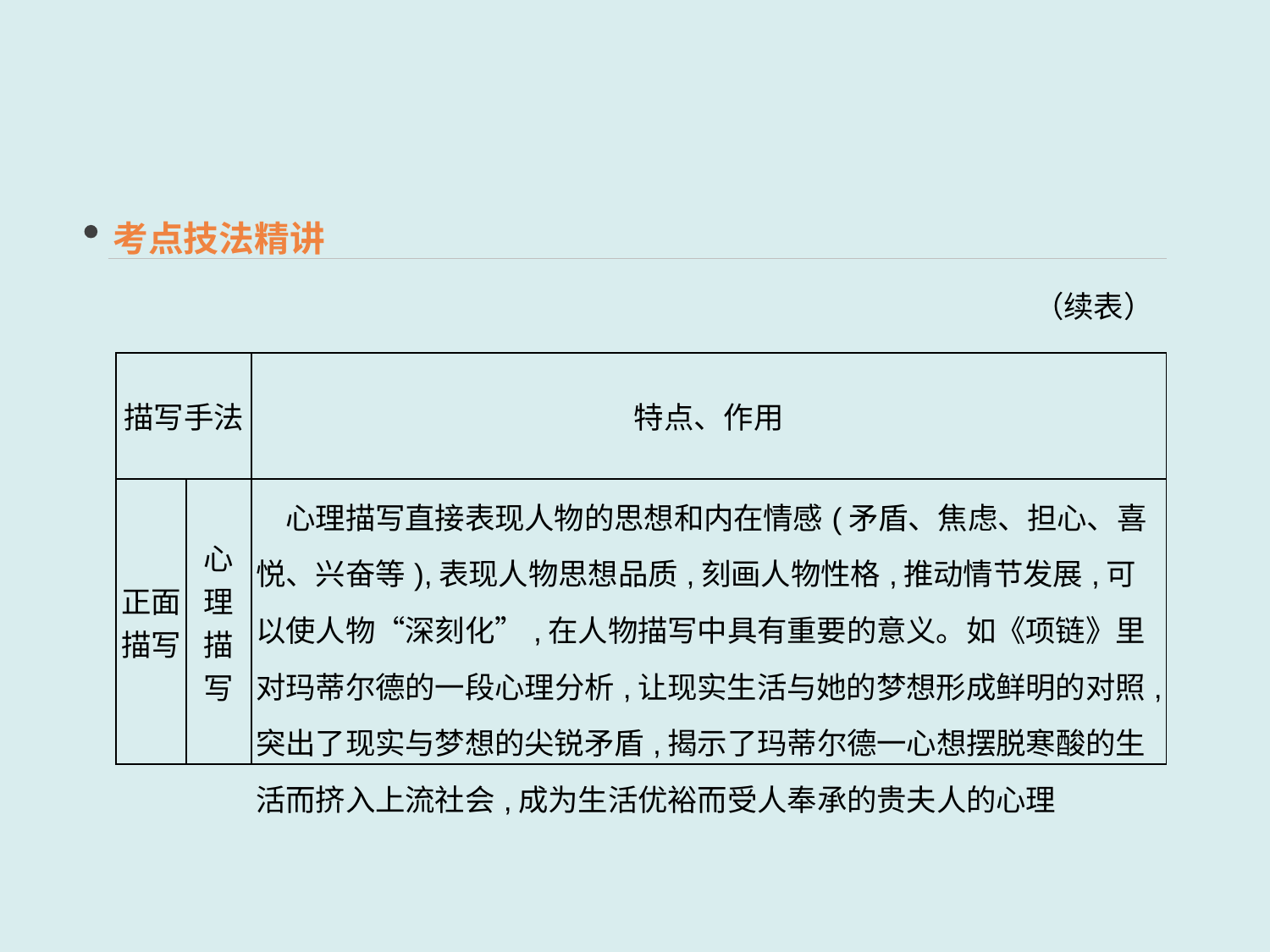

考点技法精讲

（续表）
| 描写手法 |  | 特点、作用 |
| --- | --- | --- |
| 正面描写 | 心理 描写 | 心理描写直接表现人物的思想和内在情感(矛盾、焦虑、担心、喜悦、兴奋等),表现人物思想品质,刻画人物性格,推动情节发展,可以使人物“深刻化”,在人物描写中具有重要的意义。如《项链》里对玛蒂尔德的一段心理分析,让现实生活与她的梦想形成鲜明的对照,突出了现实与梦想的尖锐矛盾,揭示了玛蒂尔德一心想摆脱寒酸的生活而挤入上流社会,成为生活优裕而受人奉承的贵夫人的心理 |